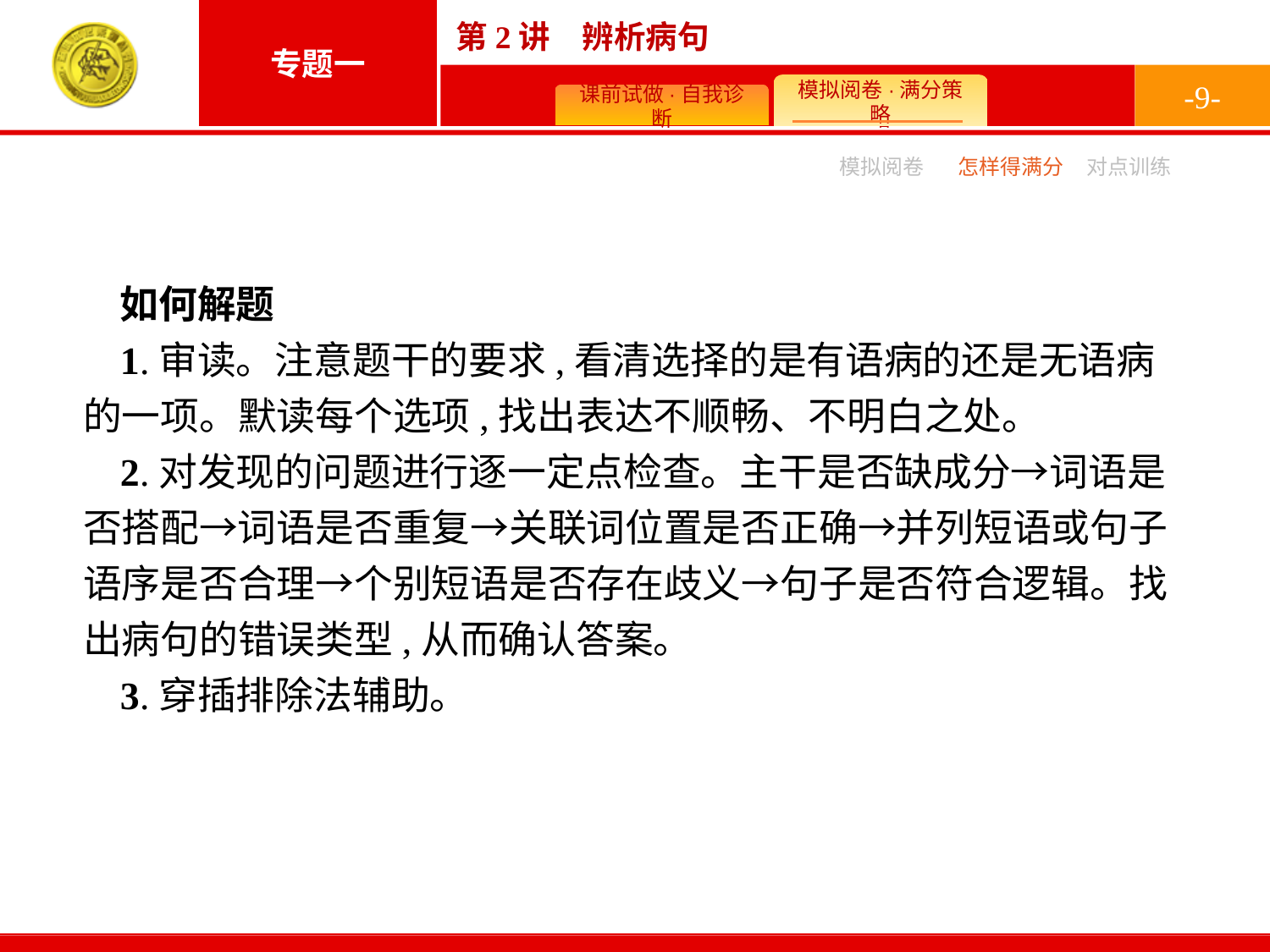

-9-
模拟阅卷
怎样得满分
对点训练
如何解题
1.审读。注意题干的要求,看清选择的是有语病的还是无语病的一项。默读每个选项,找出表达不顺畅、不明白之处。
2.对发现的问题进行逐一定点检查。主干是否缺成分→词语是否搭配→词语是否重复→关联词位置是否正确→并列短语或句子语序是否合理→个别短语是否存在歧义→句子是否符合逻辑。找出病句的错误类型,从而确认答案。
3.穿插排除法辅助。